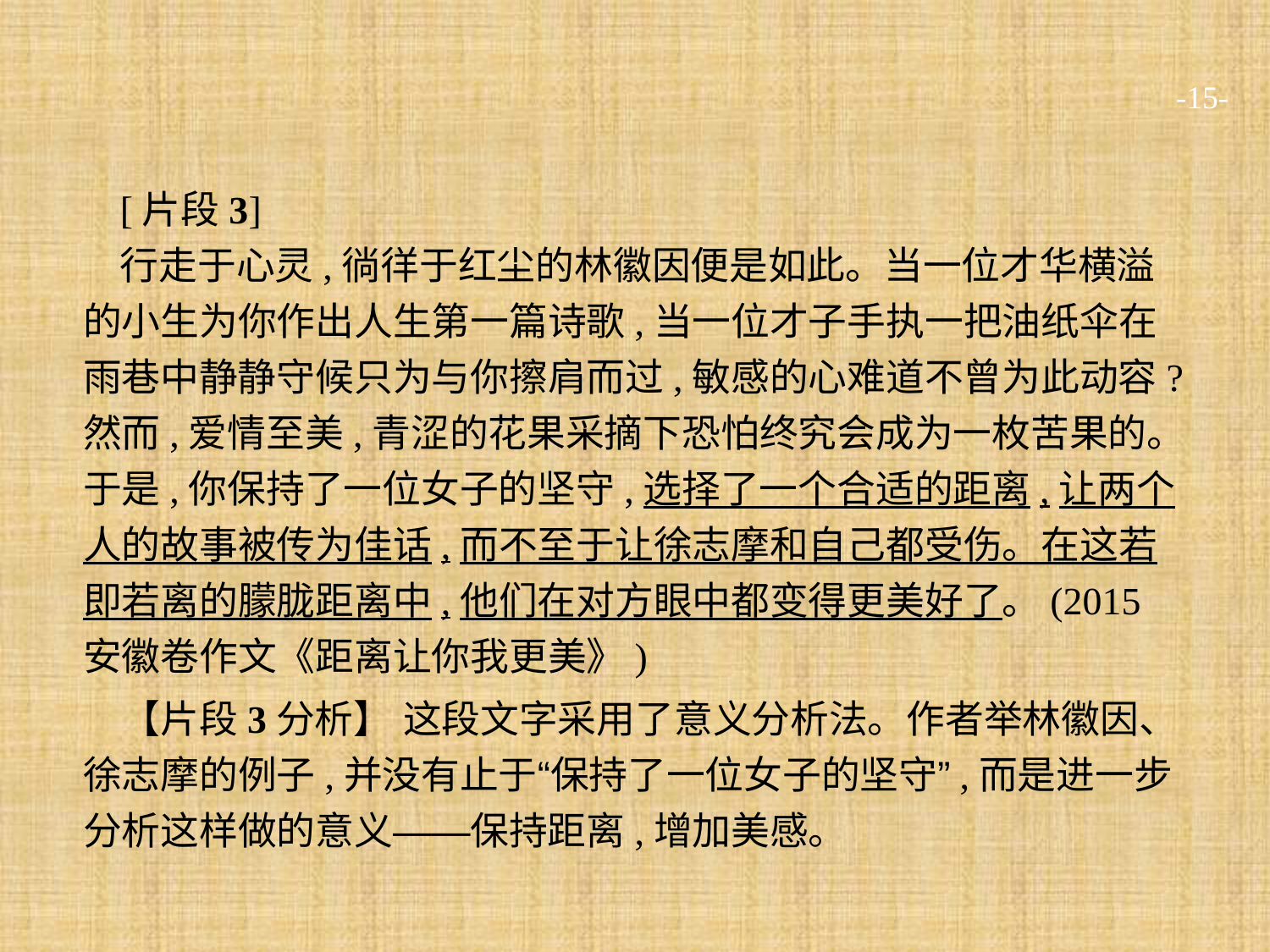

-15-
[片段3]
行走于心灵,徜徉于红尘的林徽因便是如此。当一位才华横溢的小生为你作出人生第一篇诗歌,当一位才子手执一把油纸伞在雨巷中静静守候只为与你擦肩而过,敏感的心难道不曾为此动容?然而,爱情至美,青涩的花果采摘下恐怕终究会成为一枚苦果的。于是,你保持了一位女子的坚守,选择了一个合适的距离,让两个人的故事被传为佳话,而不至于让徐志摩和自己都受伤。在这若即若离的朦胧距离中,他们在对方眼中都变得更美好了。(2015安徽卷作文《距离让你我更美》)
【片段3分析】 这段文字采用了意义分析法。作者举林徽因、徐志摩的例子,并没有止于“保持了一位女子的坚守”,而是进一步分析这样做的意义——保持距离,增加美感。